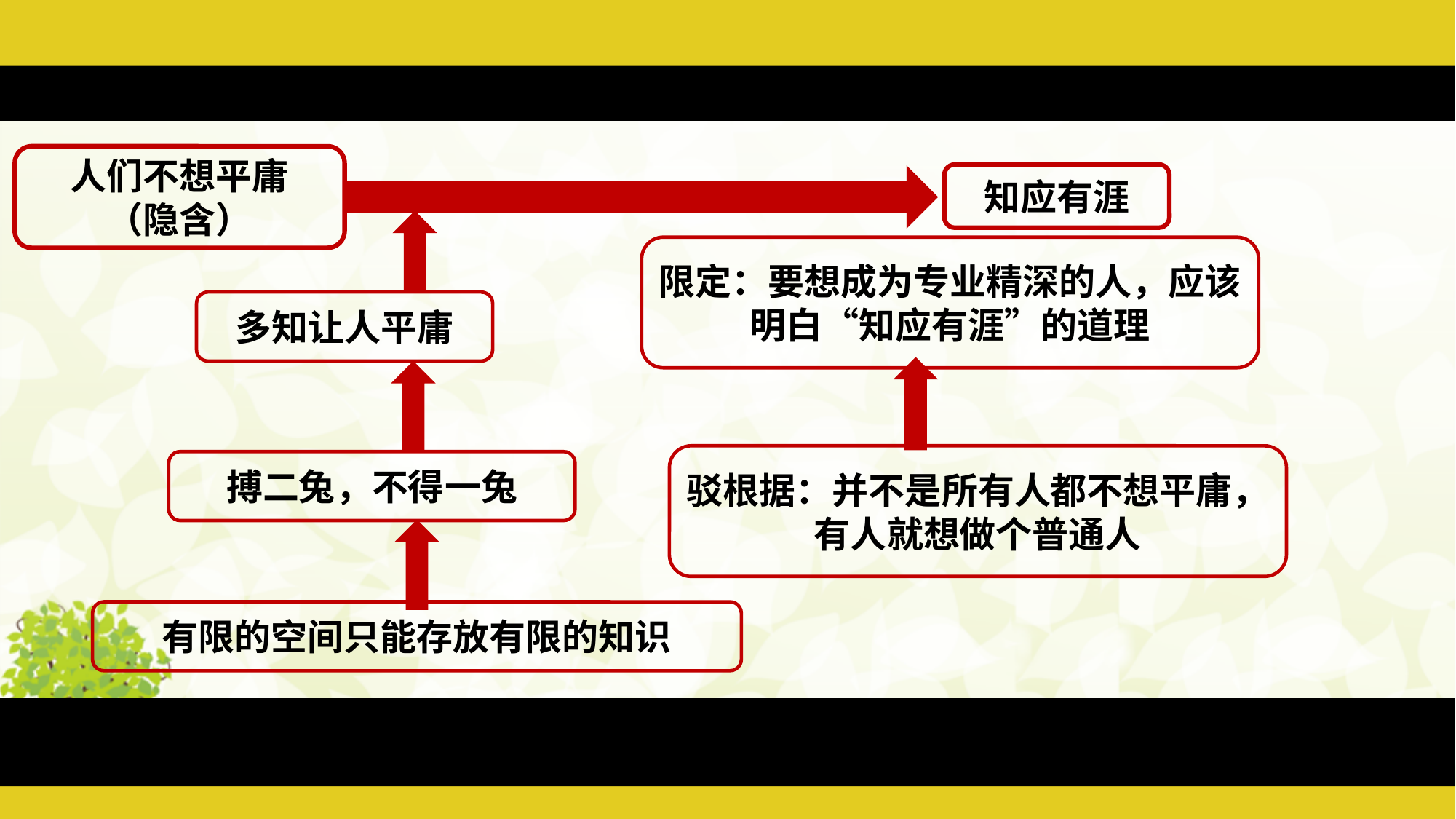

人们不想平庸
（隐含）
知应有涯

限定：要想成为专业精深的人，应该明白“知应有涯”的道理
多知让人平庸

驳根据：并不是所有人都不想平庸，有人就想做个普通人
搏二兔，不得一兔

有限的空间只能存放有限的知识